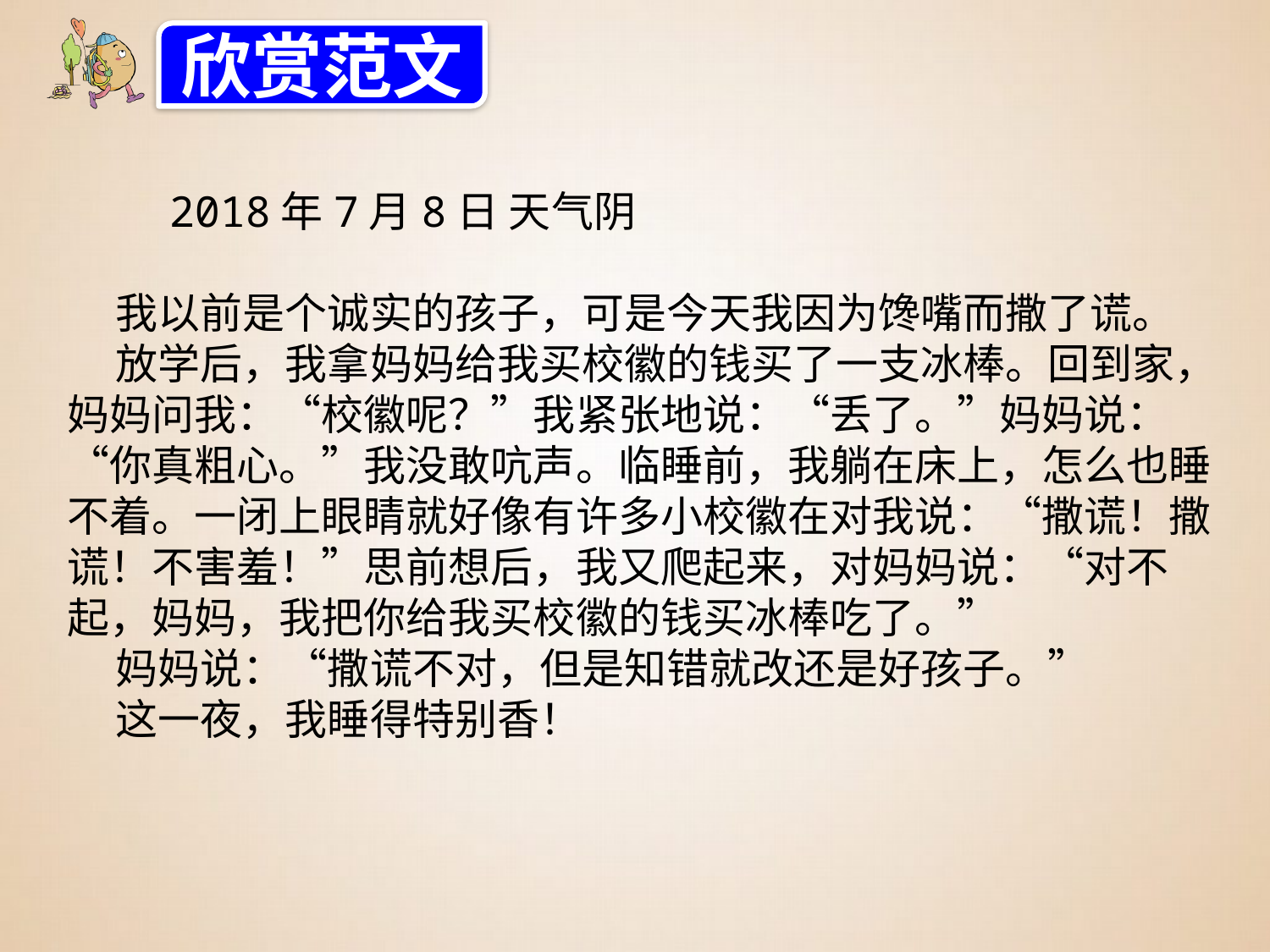

欣赏范文
    2018年7月8日 天气阴

    我以前是个诚实的孩子，可是今天我因为馋嘴而撒了谎。
    放学后，我拿妈妈给我买校徽的钱买了一支冰棒。回到家，妈妈问我：“校徽呢？”我紧张地说：“丢了。”妈妈说：“你真粗心。”我没敢吭声。临睡前，我躺在床上，怎么也睡不着。一闭上眼睛就好像有许多小校徽在对我说：“撒谎！撒谎！不害羞！”思前想后，我又爬起来，对妈妈说：“对不起，妈妈，我把你给我买校徽的钱买冰棒吃了。”
    妈妈说：“撒谎不对，但是知错就改还是好孩子。”
    这一夜，我睡得特别香！